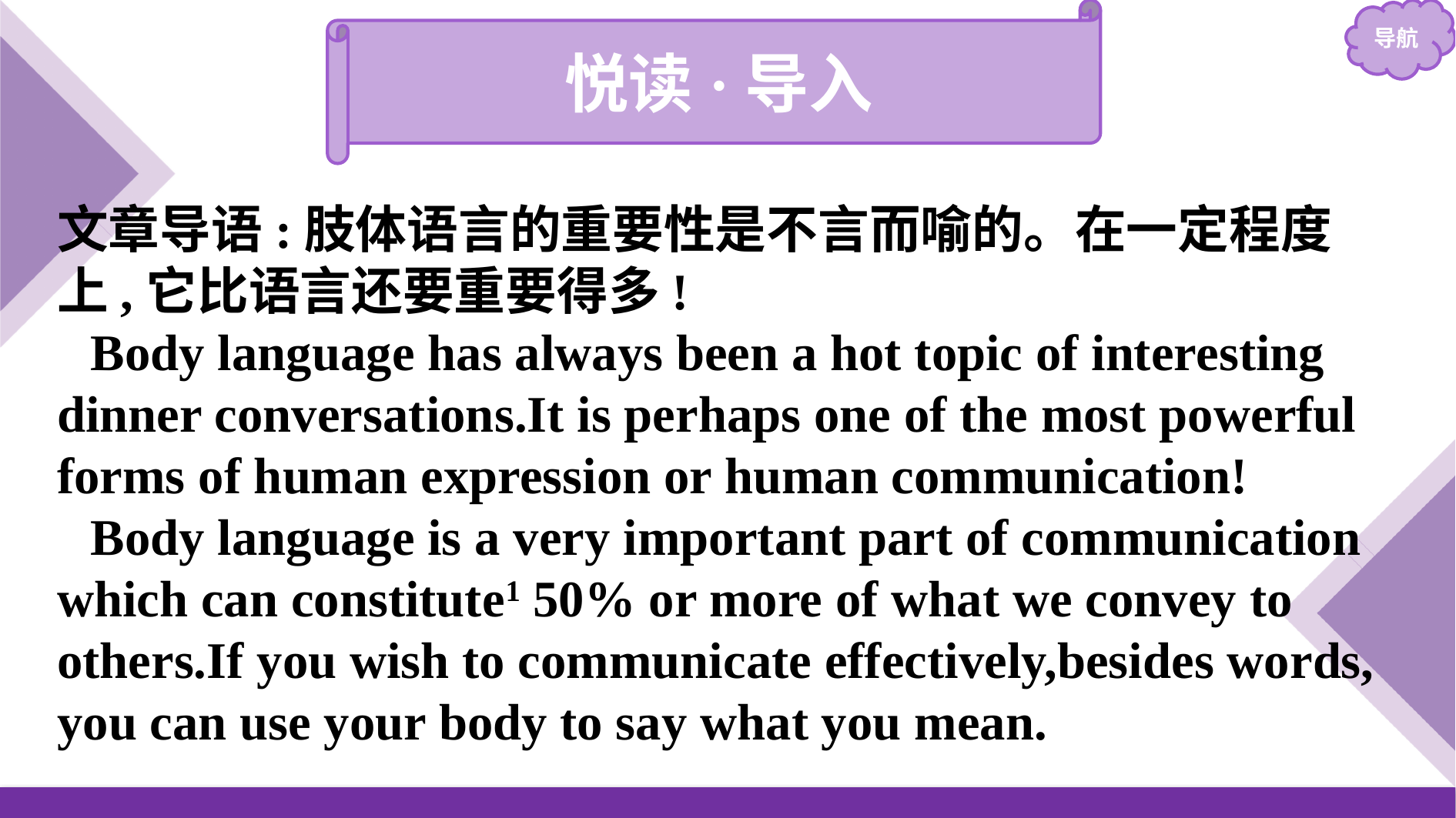

悦读·导入
文章导语:肢体语言的重要性是不言而喻的。在一定程度上,它比语言还要重要得多!
Body language has always been a hot topic of interesting dinner conversations.It is perhaps one of the most powerful forms of human expression or human communication!
Body language is a very important part of communication which can constitute1 50% or more of what we convey to others.If you wish to communicate effectively,besides words, you can use your body to say what you mean.